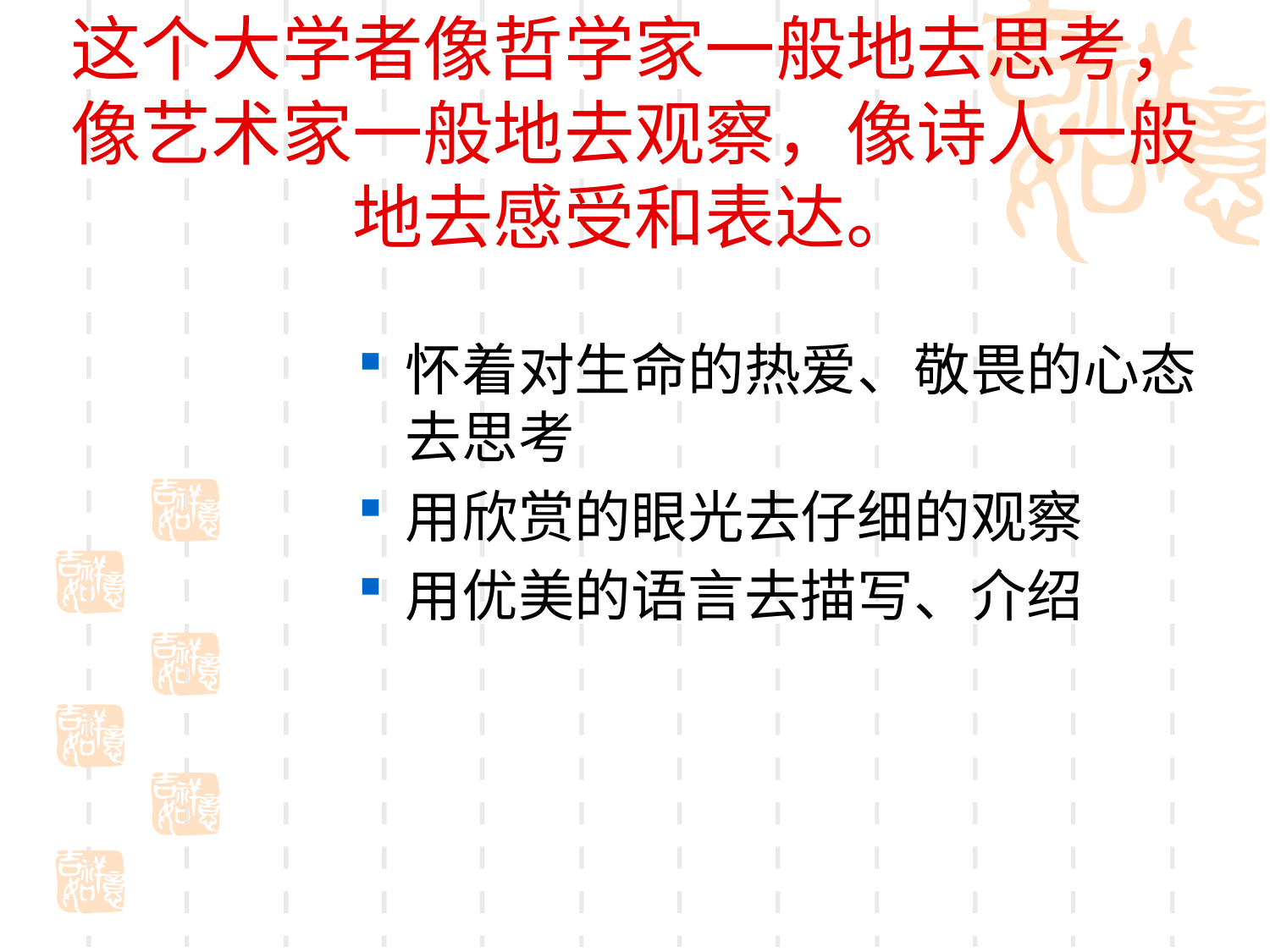

# 这个大学者像哲学家一般地去思考，像艺术家一般地去观察，像诗人一般地去感受和表达。
怀着对生命的热爱、敬畏的心态去思考
用欣赏的眼光去仔细的观察
用优美的语言去描写、介绍